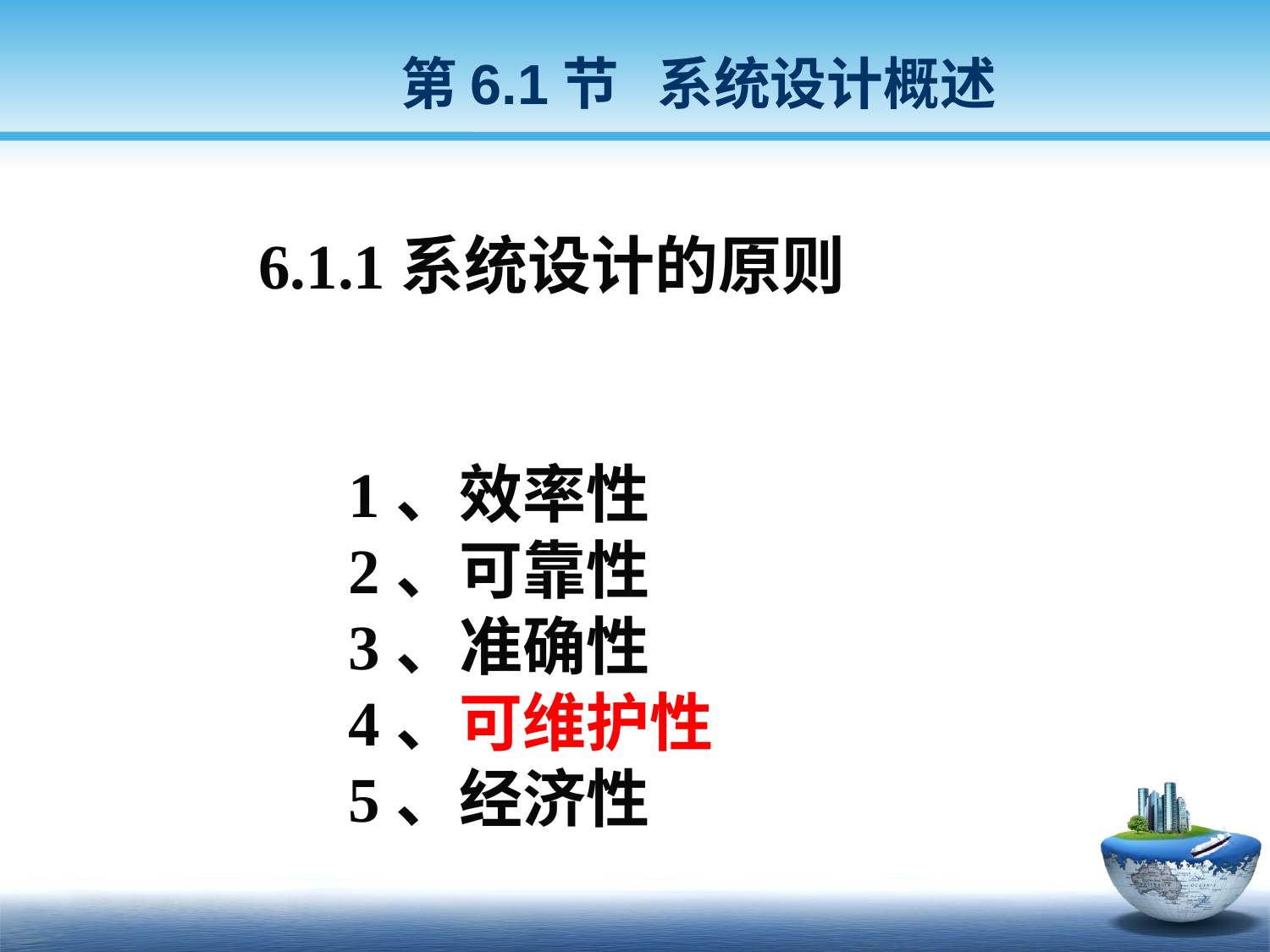

第6.1节   系统设计概述
  6.1.1系统设计的原则

       1、效率性
       2、可靠性
       3、准确性
       4、可维护性
       5、经济性